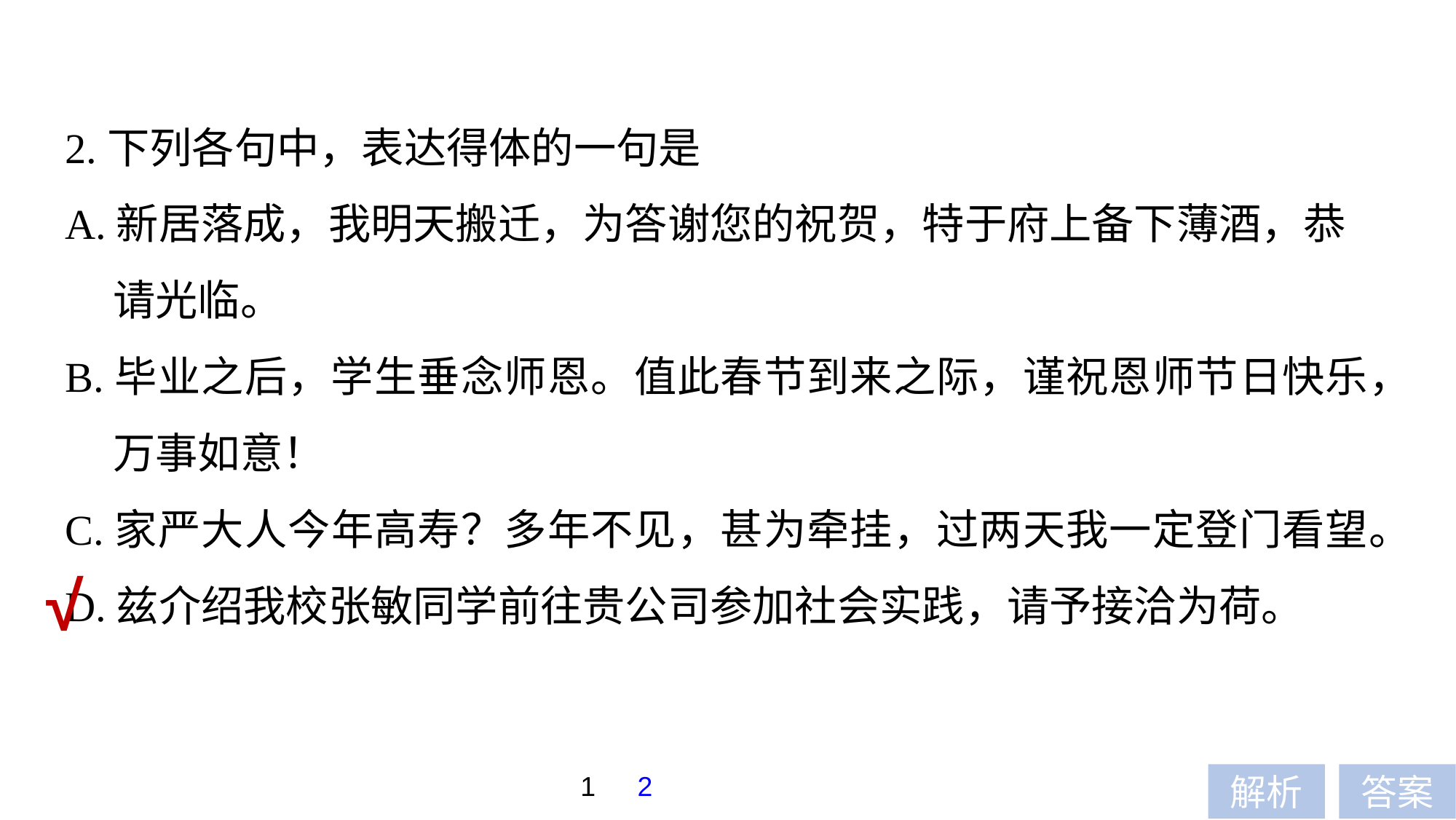

2.下列各句中，表达得体的一句是
A.新居落成，我明天搬迁，为答谢您的祝贺，特于府上备下薄酒，恭
    请光临。
B.毕业之后，学生垂念师恩。值此春节到来之际，谨祝恩师节日快乐，
    万事如意！
C.家严大人今年高寿？多年不见，甚为牵挂，过两天我一定登门看望。
D.兹介绍我校张敏同学前往贵公司参加社会实践，请予接洽为荷。
√
1
2
解析
答案